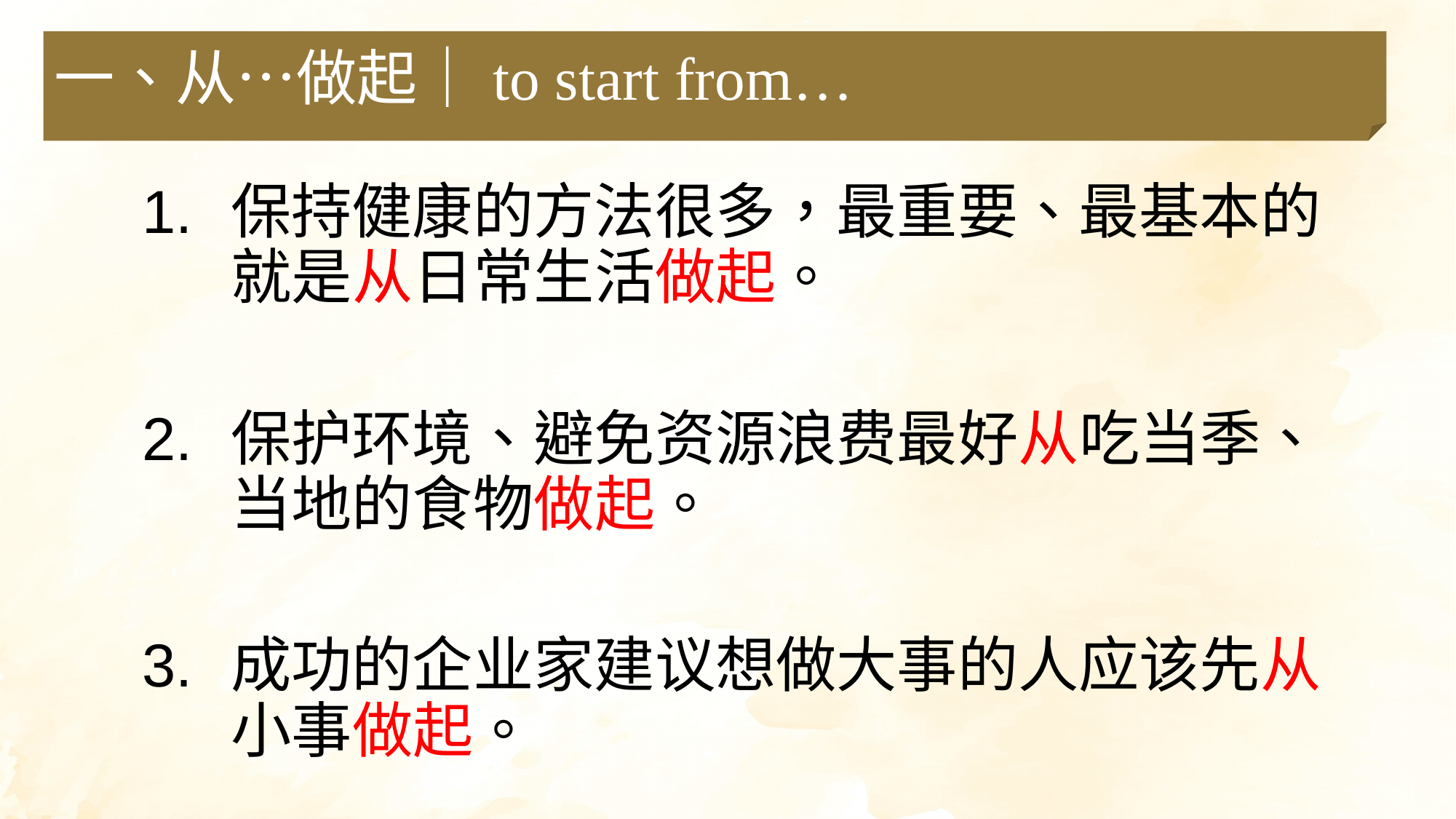

一、从…做起｜to start from…
保持健康的方法很多，最重要、最基本的就是从日常生活做起。

保护环境、避免资源浪费最好从吃当季、当地的食物做起。

成功的企业家建议想做大事的人应该先从小事做起。